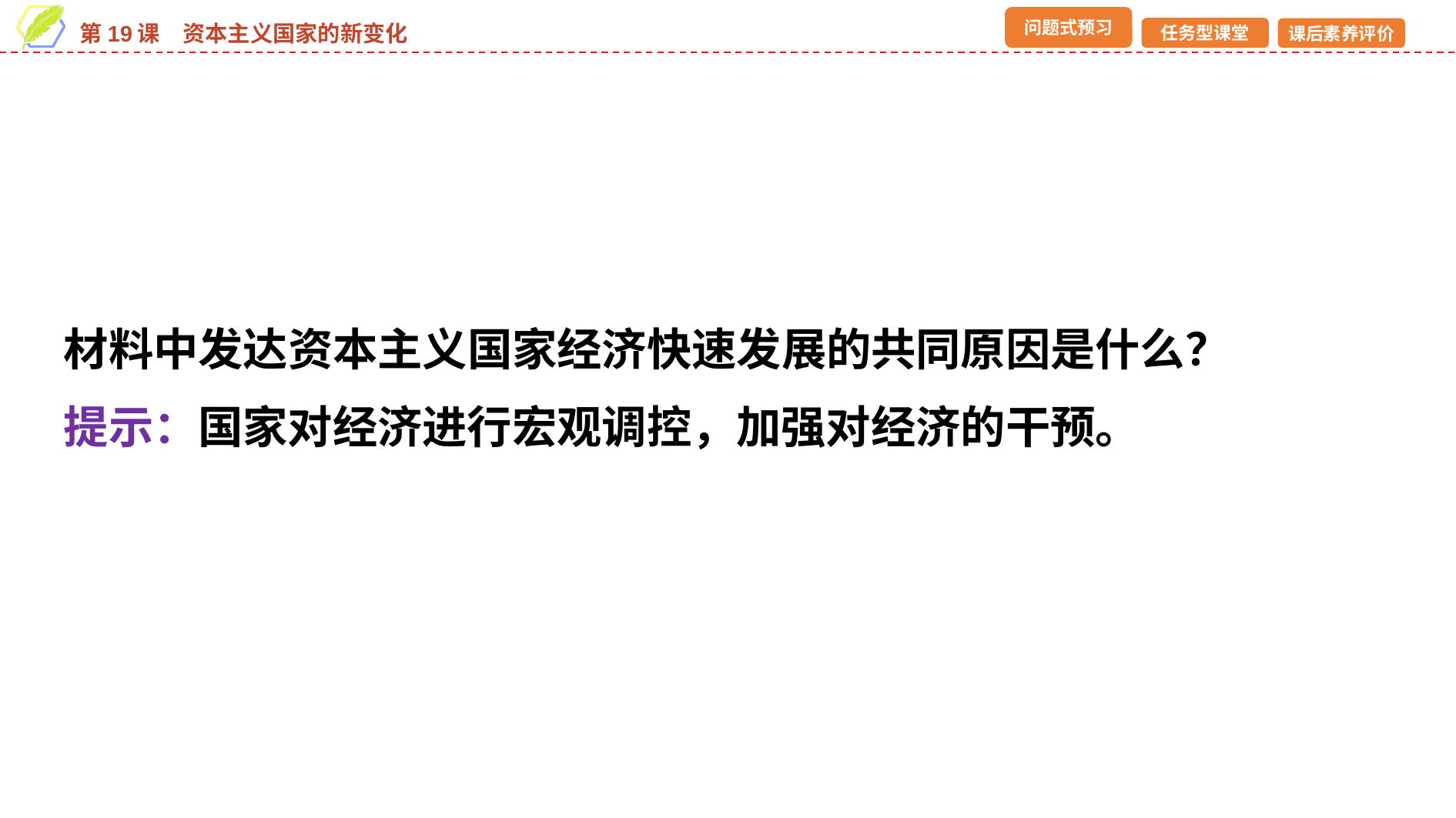

材料中发达资本主义国家经济快速发展的共同原因是什么？
提示：国家对经济进行宏观调控，加强对经济的干预。